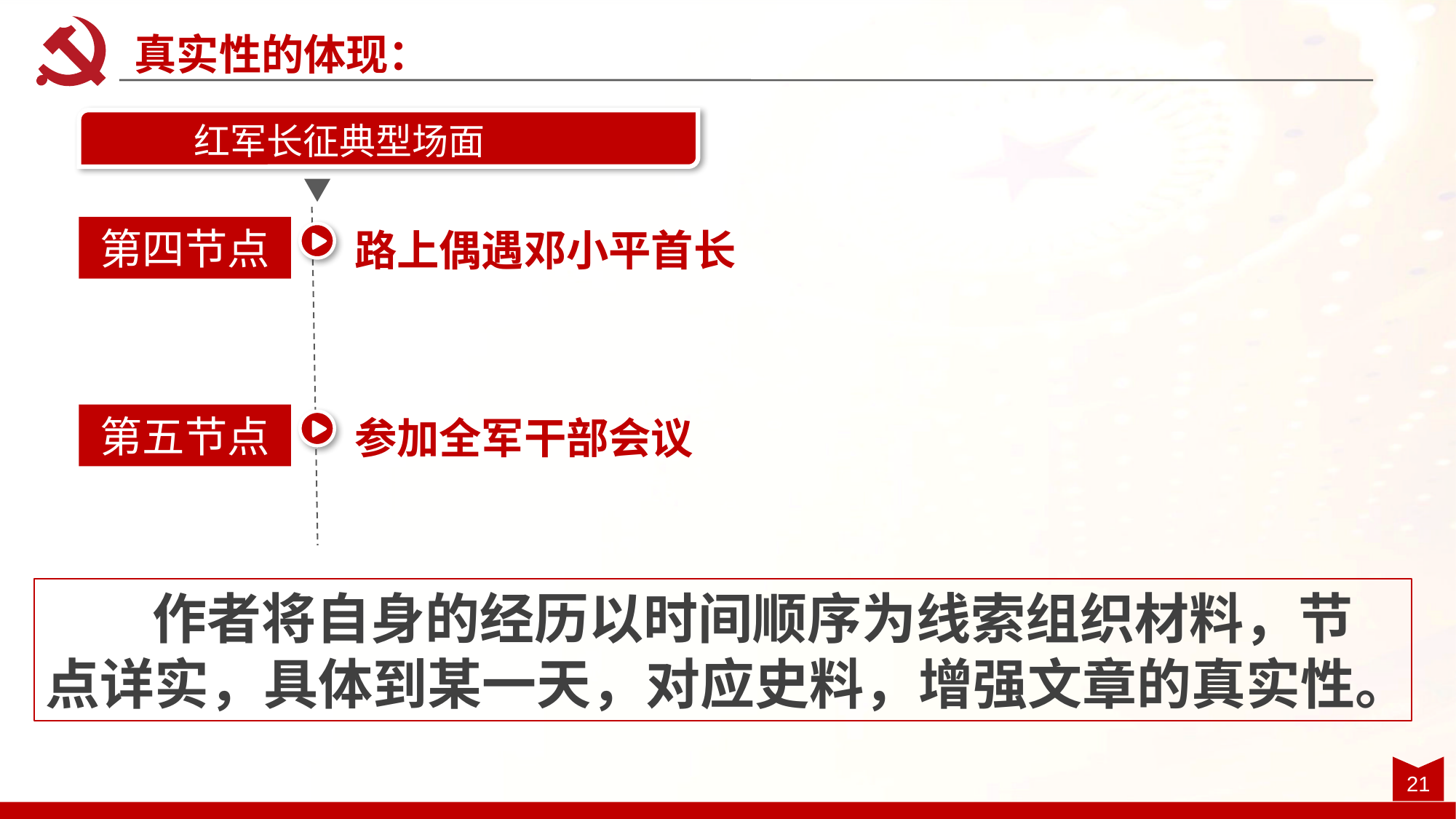

真实性的体现：

红军长征典型场面

第四节点
路上偶遇邓小平首长

第五节点
参加全军干部会议

作者将自身的经历以时间顺序为线索组织材料，节点详实，具体到某一天，对应史料，增强文章的真实性。